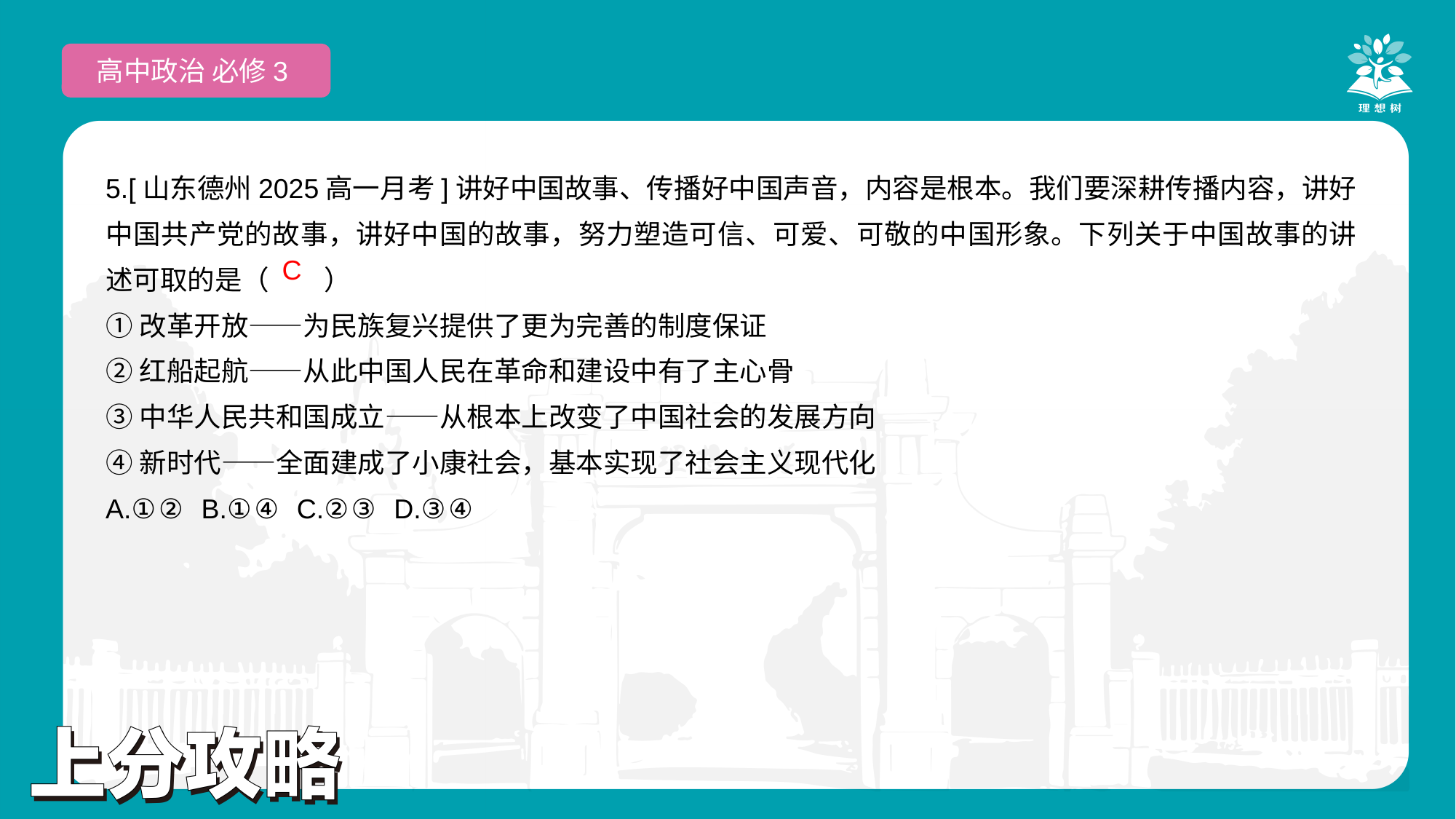

高中政治 必修3
5.[山东德州2025高一月考]讲好中国故事、传播好中国声音，内容是根本。我们要深耕传播内容，讲好中国共产党的故事，讲好中国的故事，努力塑造可信、可爱、可敬的中国形象。下列关于中国故事的讲述可取的是（　　）
①改革开放——为民族复兴提供了更为完善的制度保证
②红船起航——从此中国人民在革命和建设中有了主心骨
③中华人民共和国成立——从根本上改变了中国社会的发展方向
④新时代——全面建成了小康社会，基本实现了社会主义现代化
A.①②  B.①④  C.②③  D.③④
 C